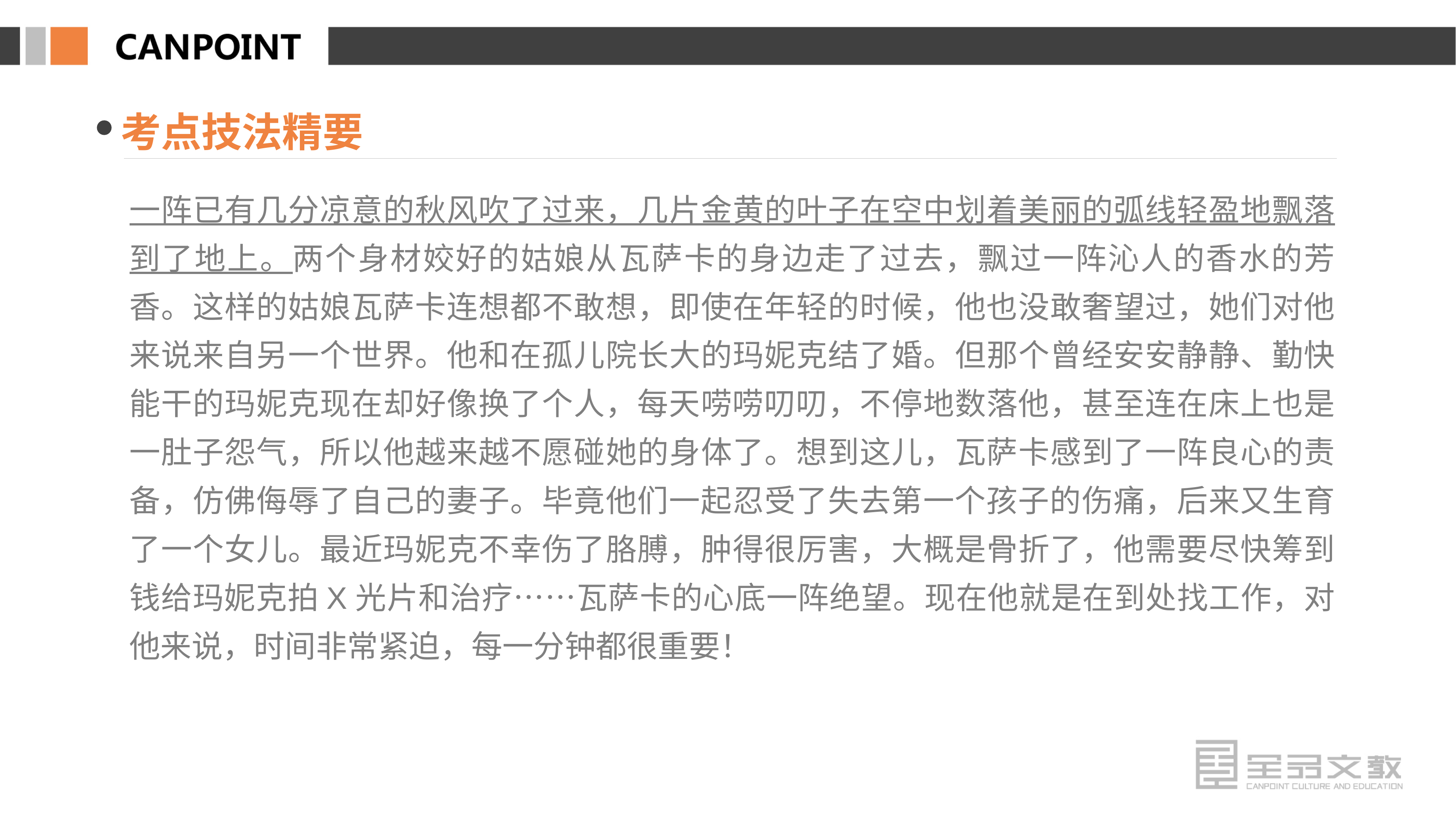

考点技法精要

一阵已有几分凉意的秋风吹了过来，几片金黄的叶子在空中划着美丽的弧线轻盈地飘落到了地上。两个身材姣好的姑娘从瓦萨卡的身边走了过去，飘过一阵沁人的香水的芳香。这样的姑娘瓦萨卡连想都不敢想，即使在年轻的时候，他也没敢奢望过，她们对他来说来自另一个世界。他和在孤儿院长大的玛妮克结了婚。但那个曾经安安静静、勤快能干的玛妮克现在却好像换了个人，每天唠唠叨叨，不停地数落他，甚至连在床上也是一肚子怨气，所以他越来越不愿碰她的身体了。想到这儿，瓦萨卡感到了一阵良心的责备，仿佛侮辱了自己的妻子。毕竟他们一起忍受了失去第一个孩子的伤痛，后来又生育了一个女儿。最近玛妮克不幸伤了胳膊，肿得很厉害，大概是骨折了，他需要尽快筹到钱给玛妮克拍X光片和治疗……瓦萨卡的心底一阵绝望。现在他就是在到处找工作，对他来说，时间非常紧迫，每一分钟都很重要！